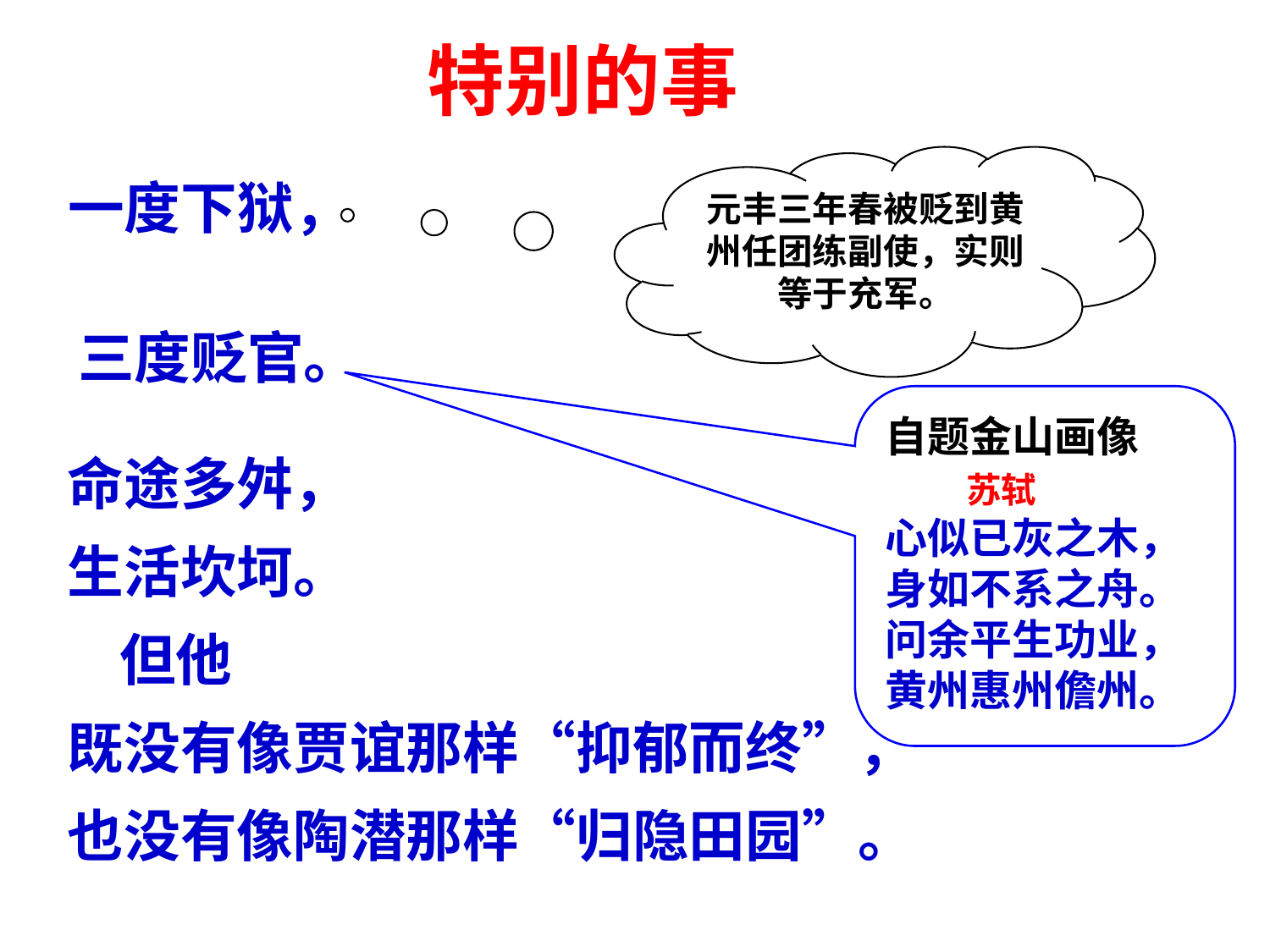

特别的事
元丰三年春被贬到黄州任团练副使，实则等于充军。
一度下狱，
命途多舛，
生活坎坷。
   但他
既没有像贾谊那样“抑郁而终”，
也没有像陶潜那样“归隐田园”。
三度贬官。
自题金山画像
      苏轼
心似已灰之木，
身如不系之舟。
问余平生功业，
黄州惠州儋州。